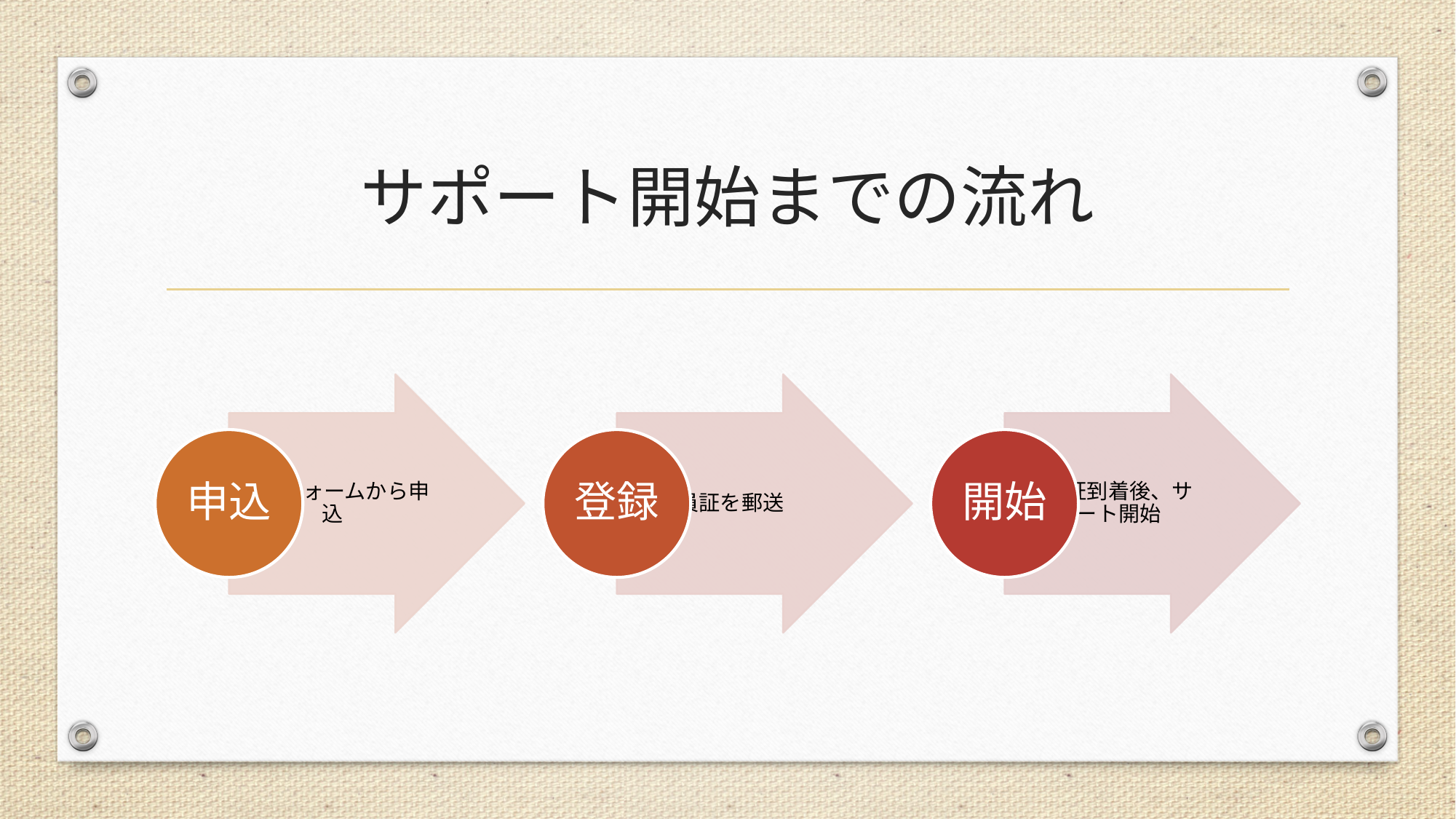

# サポート開始までの流れ
WEBフォームから申込
申込
会員証を郵送
登録
会員証到着後、サポート開始
開始